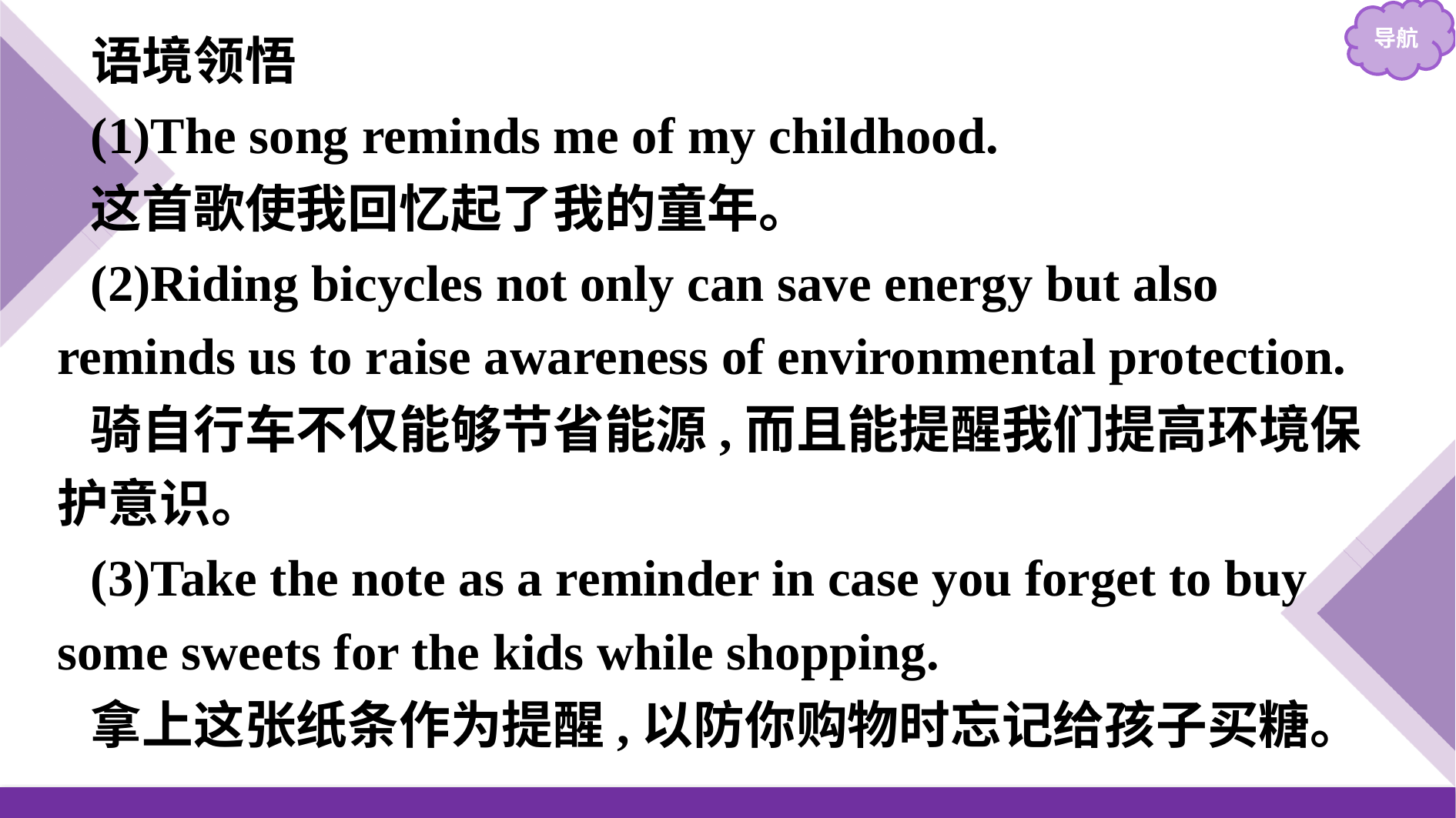

语境领悟
(1)The song reminds me of my childhood.
这首歌使我回忆起了我的童年。
(2)Riding bicycles not only can save energy but also reminds us to raise awareness of environmental protection.
骑自行车不仅能够节省能源,而且能提醒我们提高环境保护意识。
(3)Take the note as a reminder in case you forget to buy some sweets for the kids while shopping.
拿上这张纸条作为提醒,以防你购物时忘记给孩子买糖。